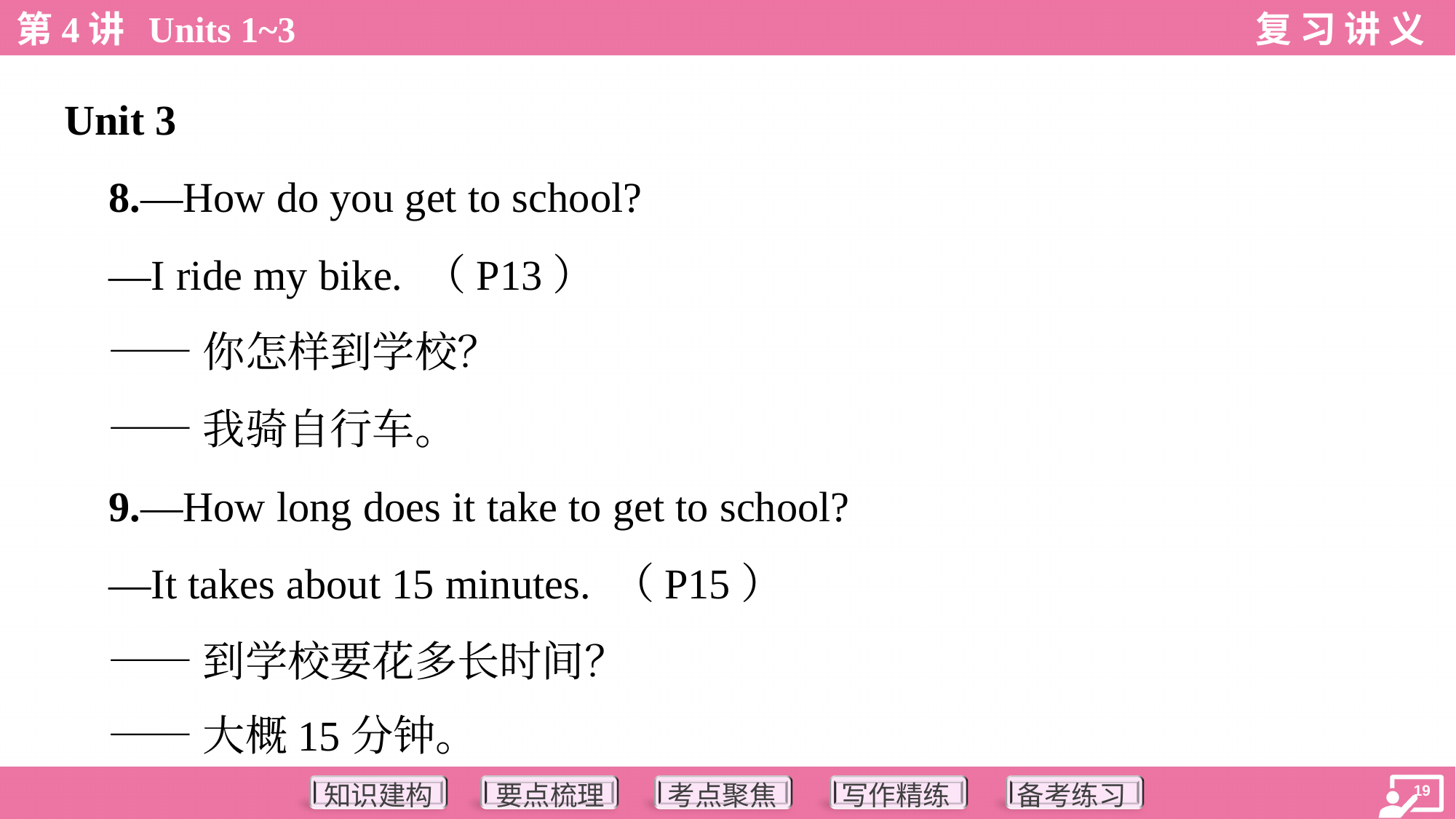

Unit 3
    8.—How do you get to school?
    —I ride my bike. （P13）
    ——你怎样到学校？
    ——我骑自行车。
    9.—How long does it take to get to school?
    —It takes about 15 minutes. （P15）
    ——到学校要花多长时间？
    ——大概15分钟。